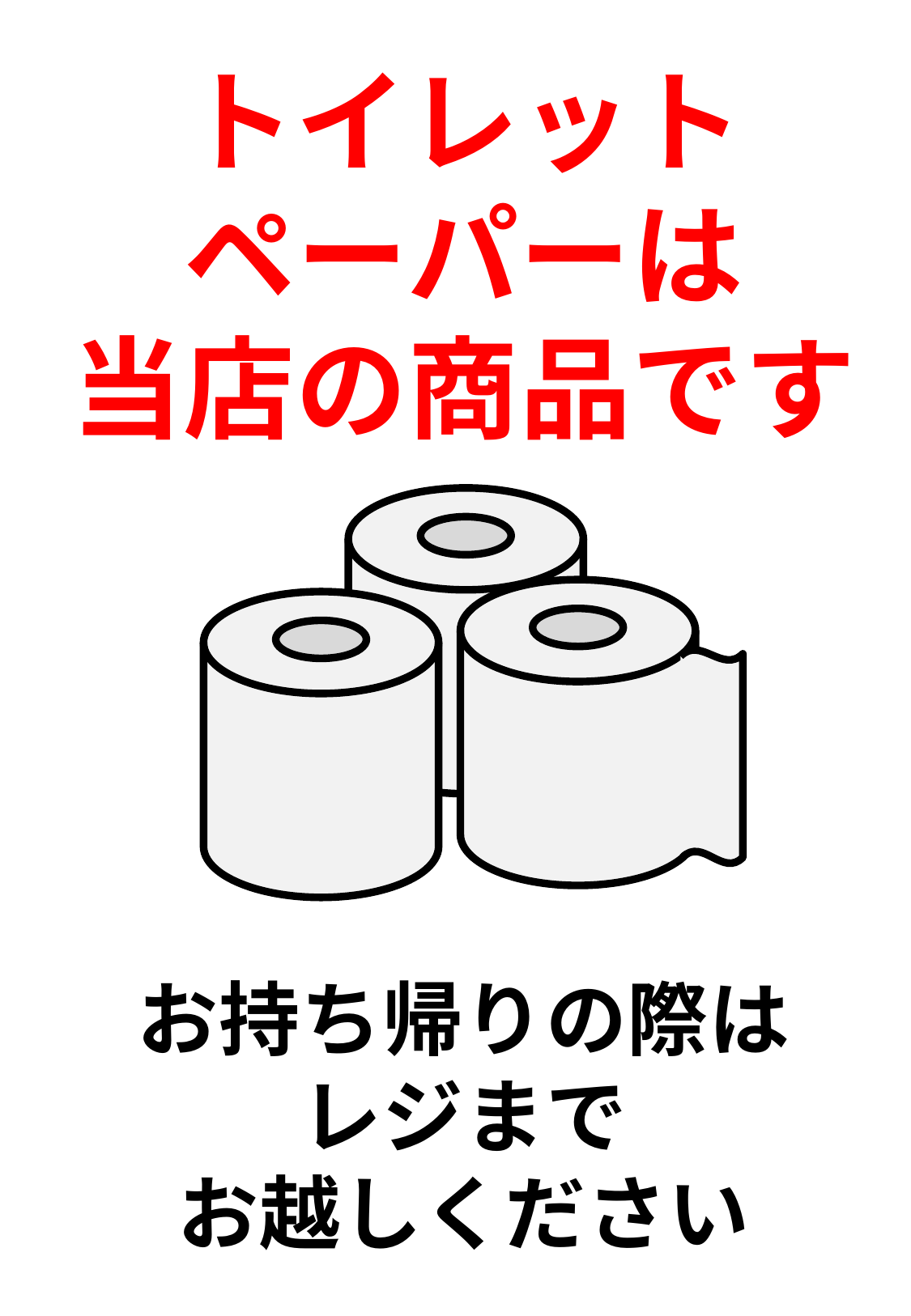

トイレット
ペーパーは
当店の商品です

お持ち帰りの際は
レジまで
お越しください